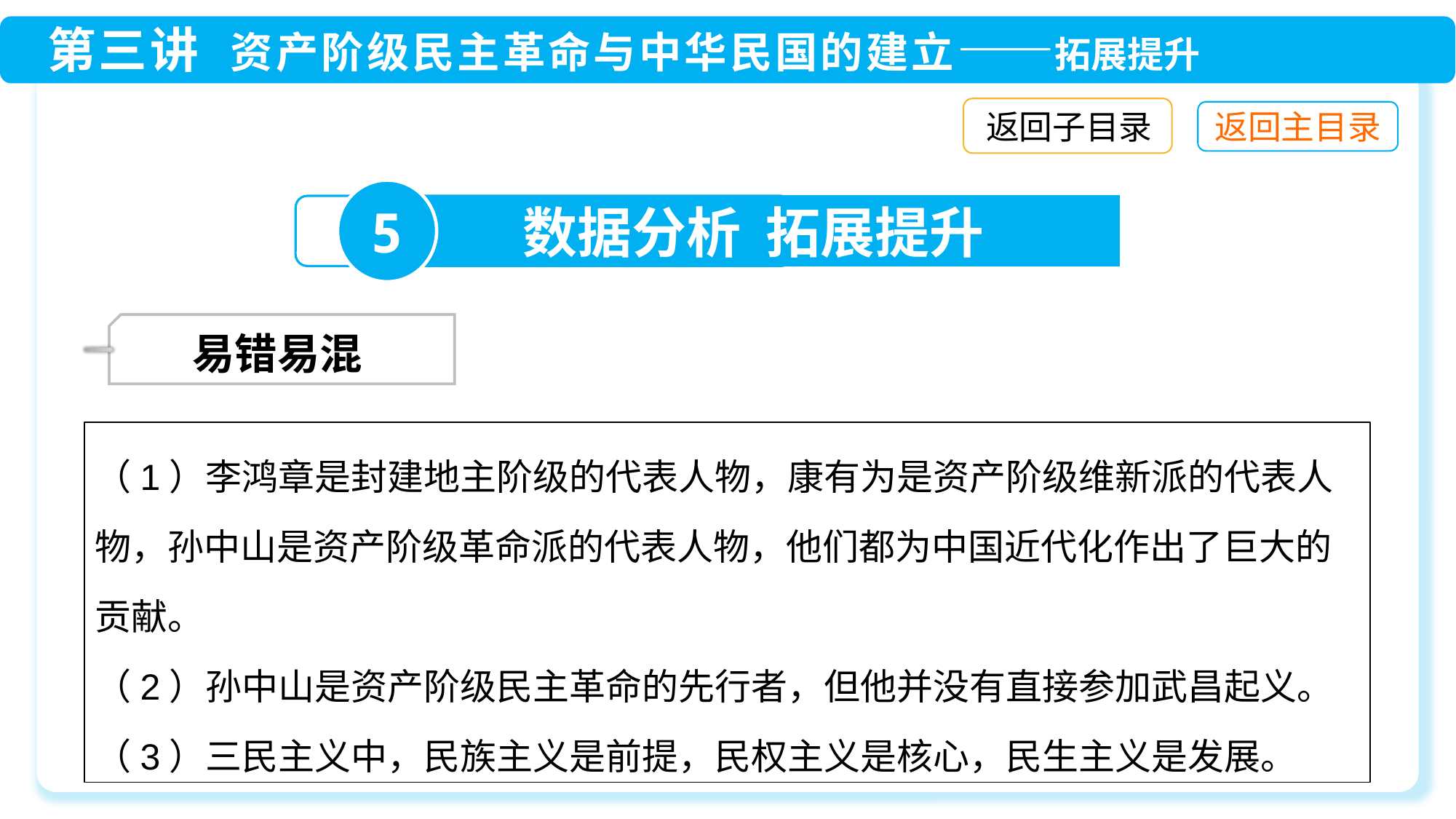

返回子目录
5

数据分析  拓展提升
 易错易混

（1）李鸿章是封建地主阶级的代表人物，康有为是资产阶级维新派的代表人物，孙中山是资产阶级革命派的代表人物，他们都为中国近代化作出了巨大的贡献。
（2）孙中山是资产阶级民主革命的先行者，但他并没有直接参加武昌起义。
（3）三民主义中，民族主义是前提，民权主义是核心，民生主义是发展。